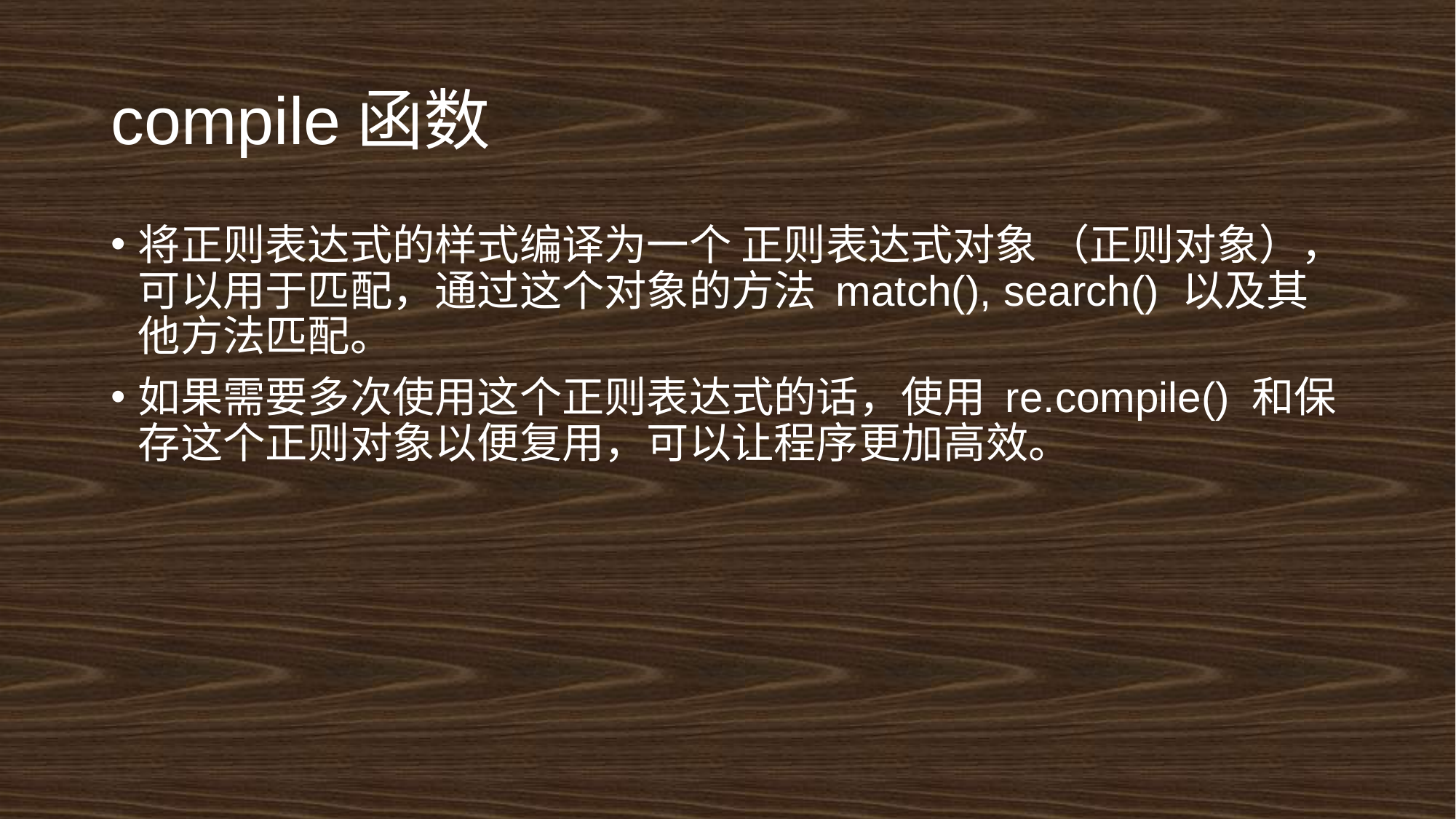

# compile函数
将正则表达式的样式编译为一个 正则表达式对象 （正则对象），可以用于匹配，通过这个对象的方法 match(), search() 以及其他方法匹配。
如果需要多次使用这个正则表达式的话，使用 re.compile() 和保存这个正则对象以便复用，可以让程序更加高效。